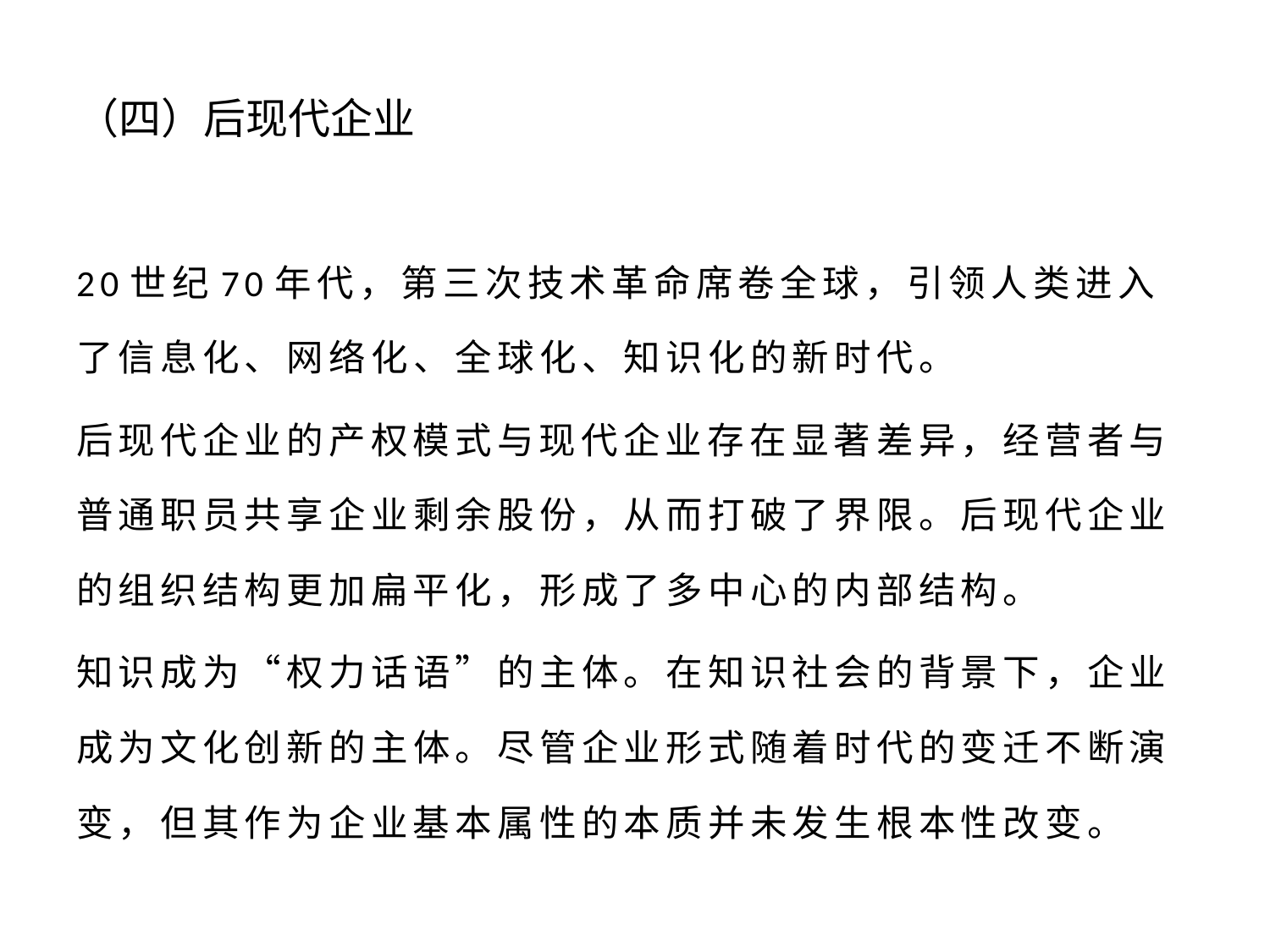

# （四）后现代企业
20世纪70年代，第三次技术革命席卷全球，引领人类进入了信息化、网络化、全球化、知识化的新时代。
后现代企业的产权模式与现代企业存在显著差异，经营者与普通职员共享企业剩余股份，从而打破了界限。后现代企业的组织结构更加扁平化，形成了多中心的内部结构。
知识成为“权力话语”的主体。在知识社会的背景下，企业成为文化创新的主体。尽管企业形式随着时代的变迁不断演变，但其作为企业基本属性的本质并未发生根本性改变。